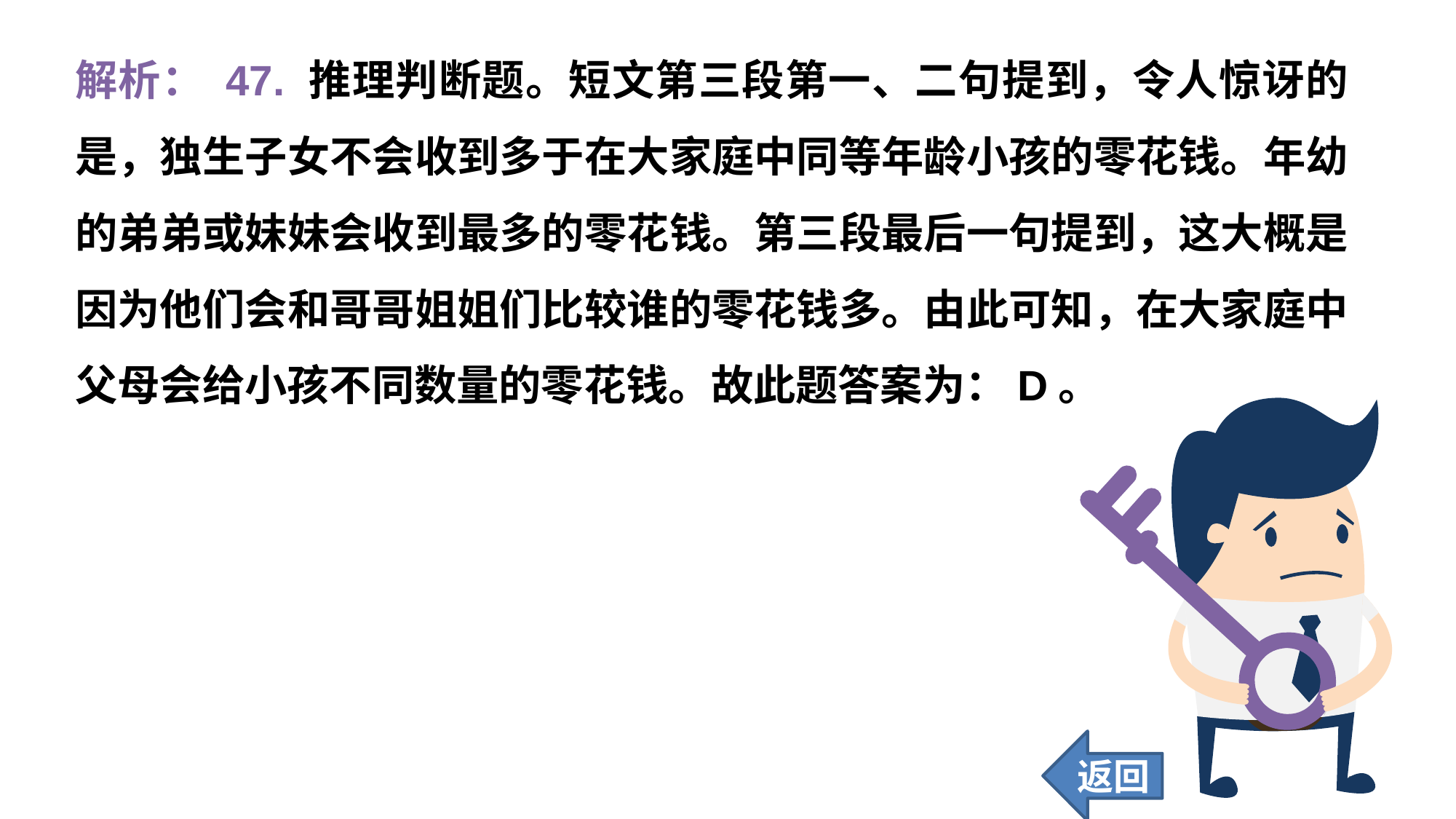

解析： 47. 推理判断题。短文第三段第一、二句提到，令人惊讶的是，独生子女不会收到多于在大家庭中同等年龄小孩的零花钱。年幼的弟弟或妹妹会收到最多的零花钱。第三段最后一句提到，这大概是因为他们会和哥哥姐姐们比较谁的零花钱多。由此可知，在大家庭中父母会给小孩不同数量的零花钱。故此题答案为：D。

返回
405